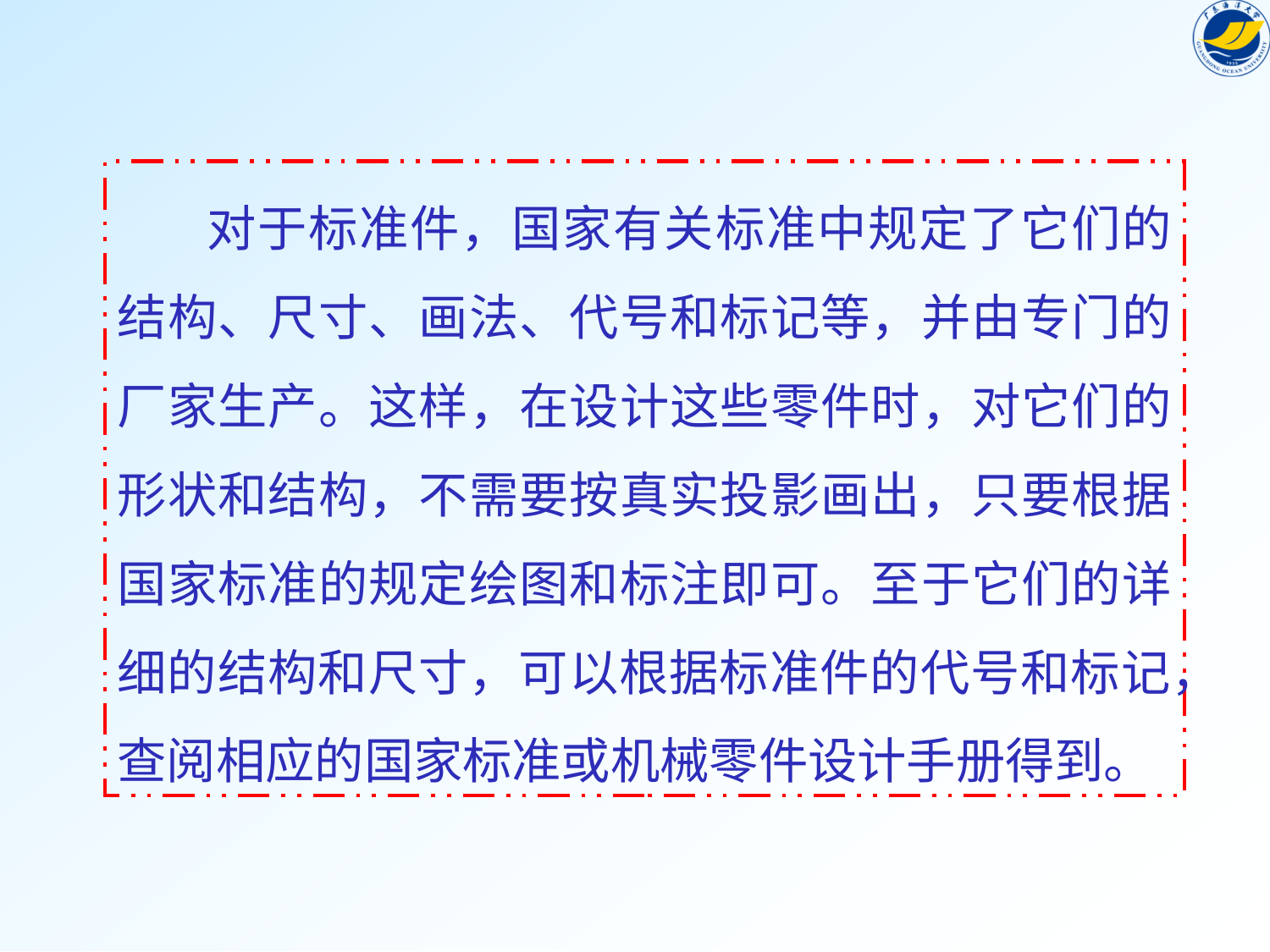

对于标准件，国家有关标准中规定了它们的结构、尺寸、画法、代号和标记等，并由专门的厂家生产。这样，在设计这些零件时，对它们的形状和结构，不需要按真实投影画出，只要根据国家标准的规定绘图和标注即可。至于它们的详细的结构和尺寸，可以根据标准件的代号和标记，查阅相应的国家标准或机械零件设计手册得到。